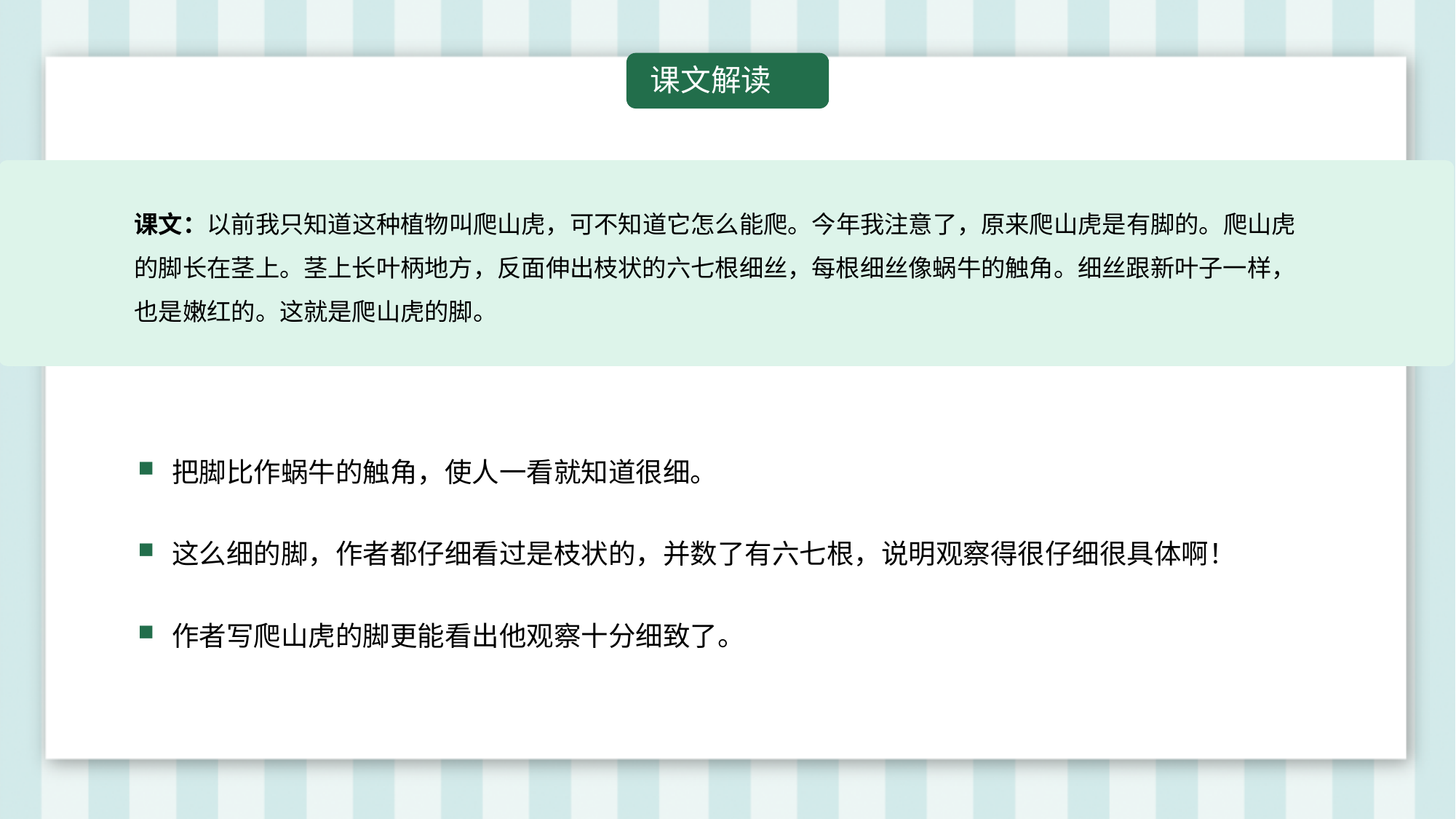

课文解读

课文：以前我只知道这种植物叫爬山虎，可不知道它怎么能爬。今年我注意了，原来爬山虎是有脚的。爬山虎的脚长在茎上。茎上长叶柄地方，反面伸出枝状的六七根细丝，每根细丝像蜗牛的触角。细丝跟新叶子一样，也是嫩红的。这就是爬山虎的脚。
把脚比作蜗牛的触角，使人一看就知道很细。
这么细的脚，作者都仔细看过是枝状的，并数了有六七根，说明观察得很仔细很具体啊！
作者写爬山虎的脚更能看出他观察十分细致了。